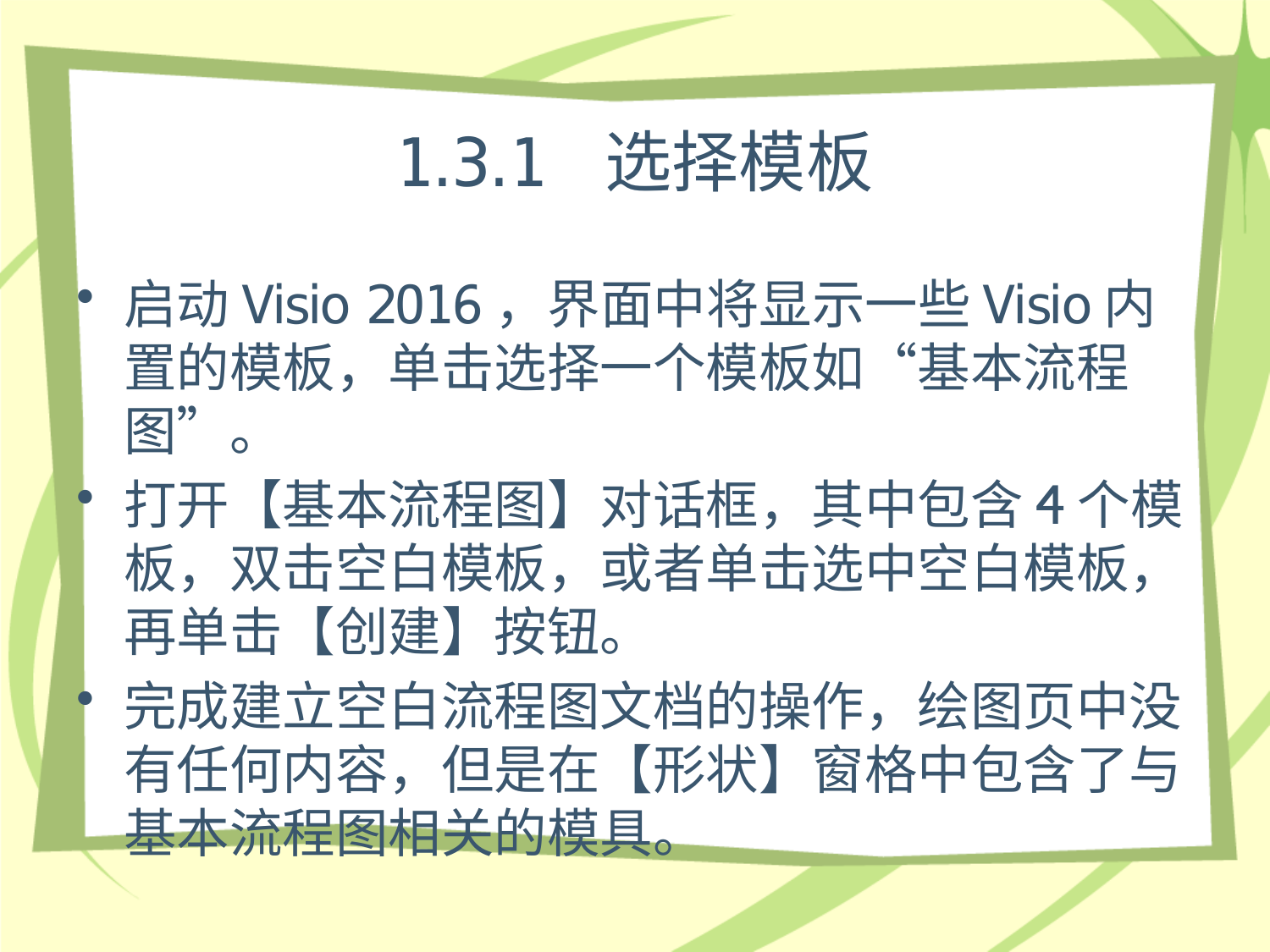

# 1.3.1  选择模板
启动Visio 2016，界面中将显示一些Visio内置的模板，单击选择一个模板如“基本流程图”。
打开【基本流程图】对话框，其中包含4个模板，双击空白模板，或者单击选中空白模板，再单击【创建】按钮。
完成建立空白流程图文档的操作，绘图页中没有任何内容，但是在【形状】窗格中包含了与基本流程图相关的模具。